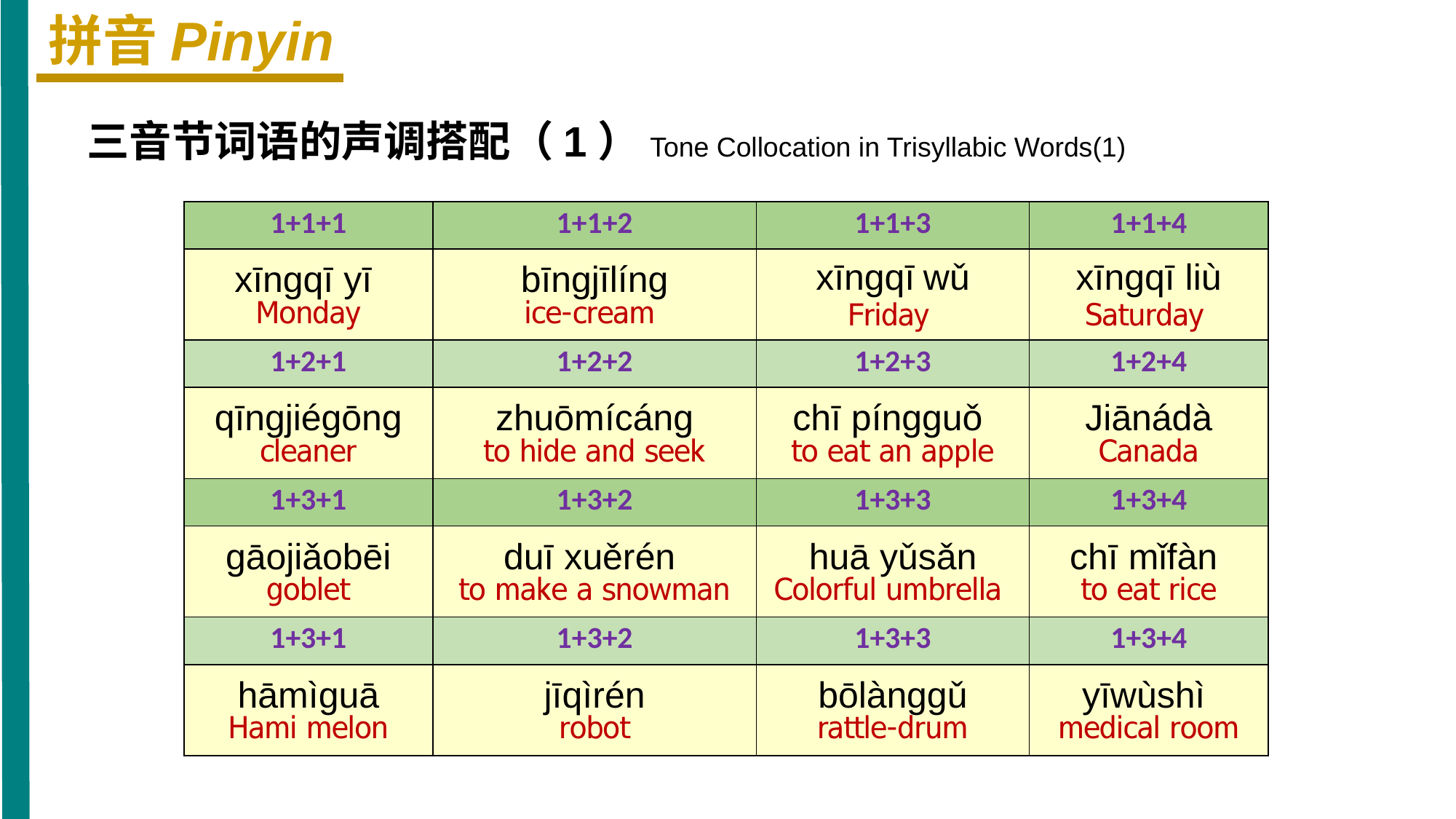

拼音Pinyin
 三音节词语的声调搭配（1）Tone Collocation in Trisyllabic Words(1)
| 1+1+1 | 1+1+2 | 1+1+3 | 1+1+4 |
| --- | --- | --- | --- |
| xīnɡqī yī Monday | bīnɡjīlínɡ ice-cream | xīnɡqī wǔ Friday | xīnɡqī liù Saturday |
| 1+2+1 | 1+2+2 | 1+2+3 | 1+2+4 |
| qīnɡjiéɡōnɡ cleaner | zhuōmícánɡ to hide and seek | chī pínɡɡuǒ to eat an apple | Jiānádà Canada |
| 1+3+1 | 1+3+2 | 1+3+3 | 1+3+4 |
| ɡāojiǎobēi goblet | duī xuěrén to make a snowman | huā yǔsǎn Colorful umbrella | chī mǐfàn to eat rice |
| 1+3+1 | 1+3+2 | 1+3+3 | 1+3+4 |
| hāmìɡuā Hami melon | jīqìrén robot | bōlànɡɡǔ rattle-drum | yīwùshì medical room |